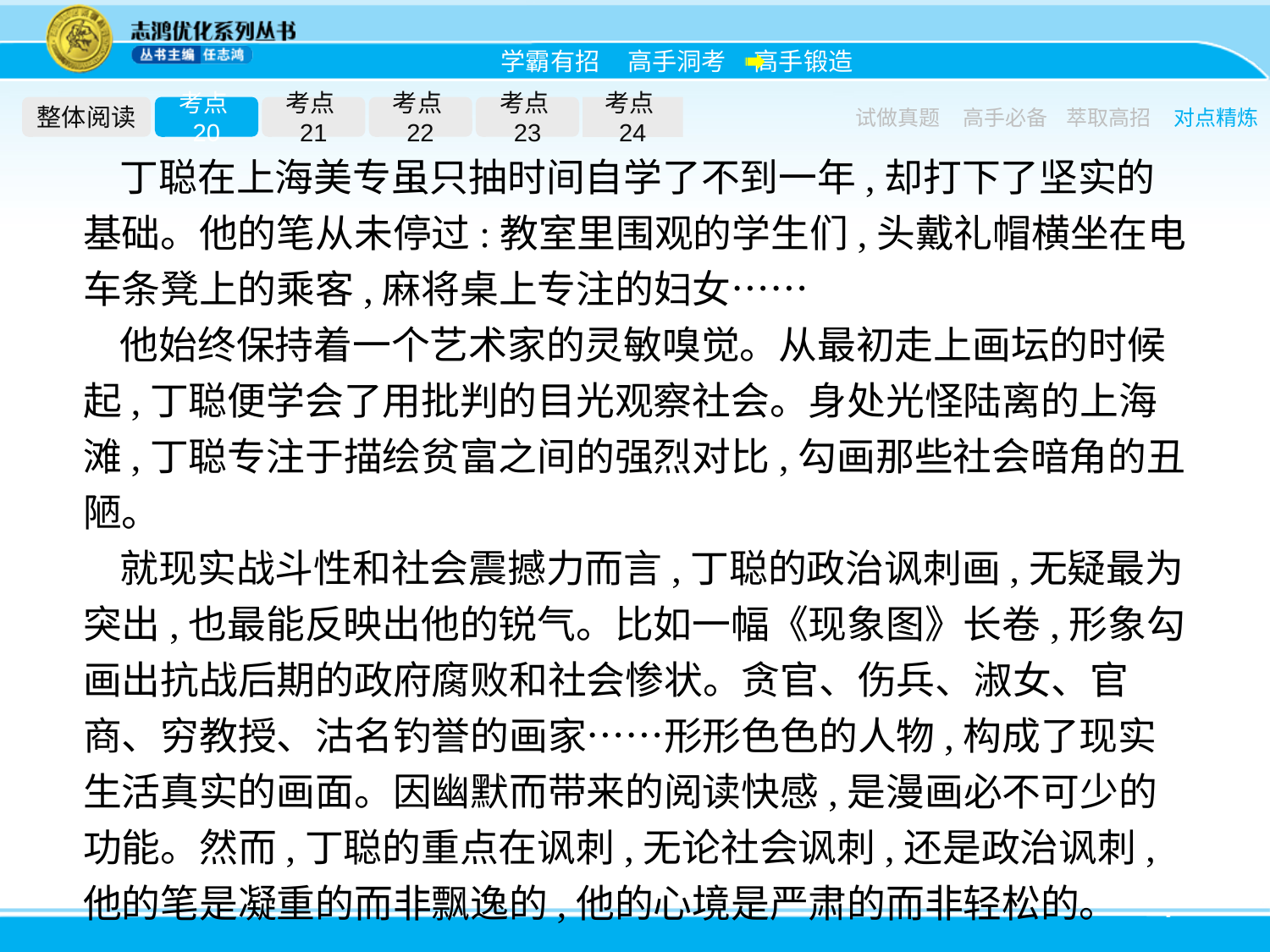

整体阅读
考点20
考点21
考点22
考点23
考点24
试做真题
高手必备
萃取高招
对点精炼
丁聪在上海美专虽只抽时间自学了不到一年,却打下了坚实的基础。他的笔从未停过:教室里围观的学生们,头戴礼帽横坐在电车条凳上的乘客,麻将桌上专注的妇女……
他始终保持着一个艺术家的灵敏嗅觉。从最初走上画坛的时候起,丁聪便学会了用批判的目光观察社会。身处光怪陆离的上海滩,丁聪专注于描绘贫富之间的强烈对比,勾画那些社会暗角的丑陋。
就现实战斗性和社会震撼力而言,丁聪的政治讽刺画,无疑最为突出,也最能反映出他的锐气。比如一幅《现象图》长卷,形象勾画出抗战后期的政府腐败和社会惨状。贪官、伤兵、淑女、官商、穷教授、沽名钓誉的画家……形形色色的人物,构成了现实生活真实的画面。因幽默而带来的阅读快感,是漫画必不可少的功能。然而,丁聪的重点在讽刺,无论社会讽刺,还是政治讽刺,他的笔是凝重的而非飘逸的,他的心境是严肃的而非轻松的。